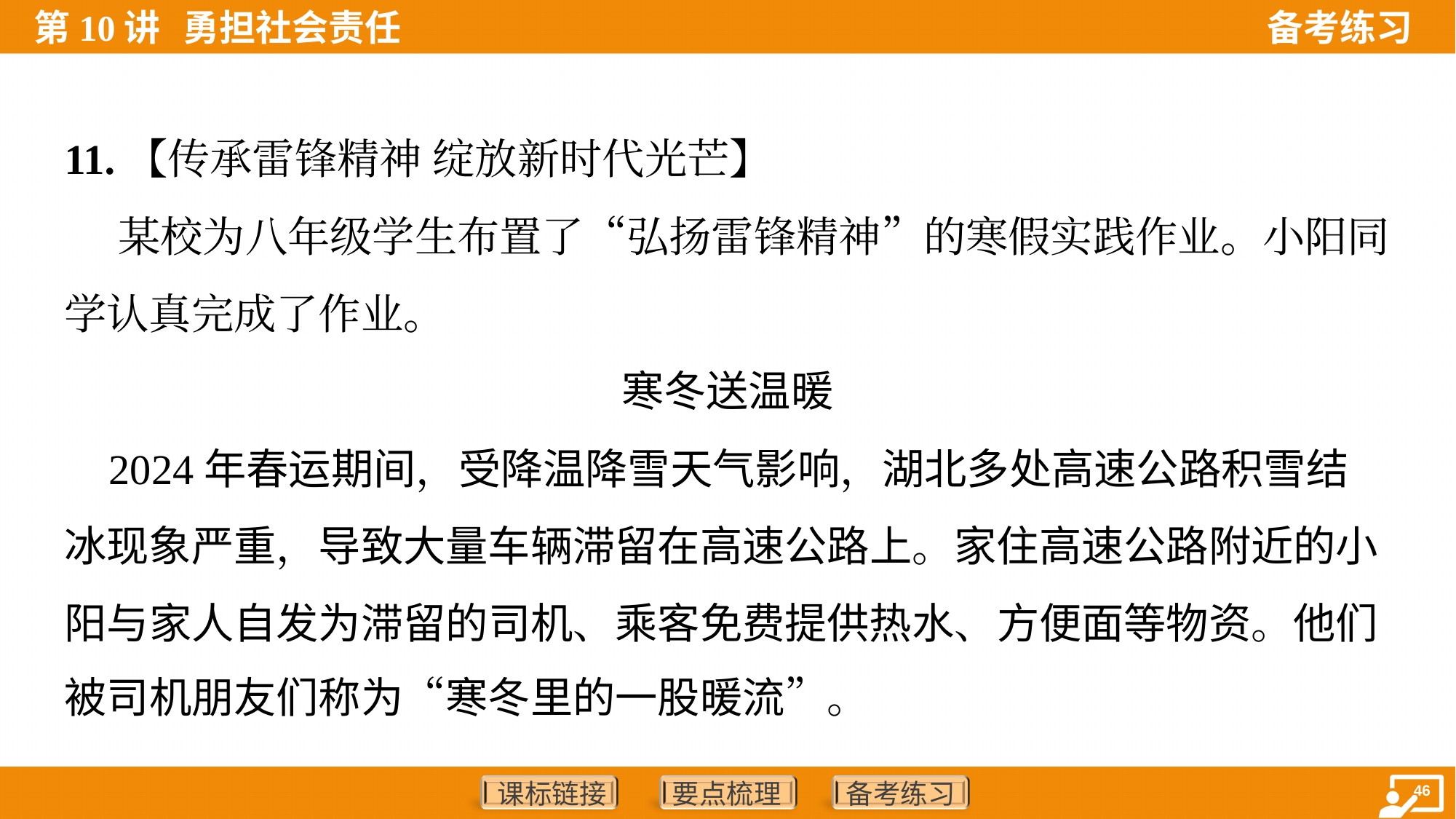

11.【传承雷锋精神 绽放新时代光芒】
    某校为八年级学生布置了“弘扬雷锋精神”的寒假实践作业。小阳同
学认真完成了作业。
寒冬送温暖
    2024年春运期间，受降温降雪天气影响，湖北多处高速公路积雪结
冰现象严重，导致大量车辆滞留在高速公路上。家住高速公路附近的小
阳与家人自发为滞留的司机、乘客免费提供热水、方便面等物资。他们
被司机朋友们称为“寒冬里的一股暖流”。